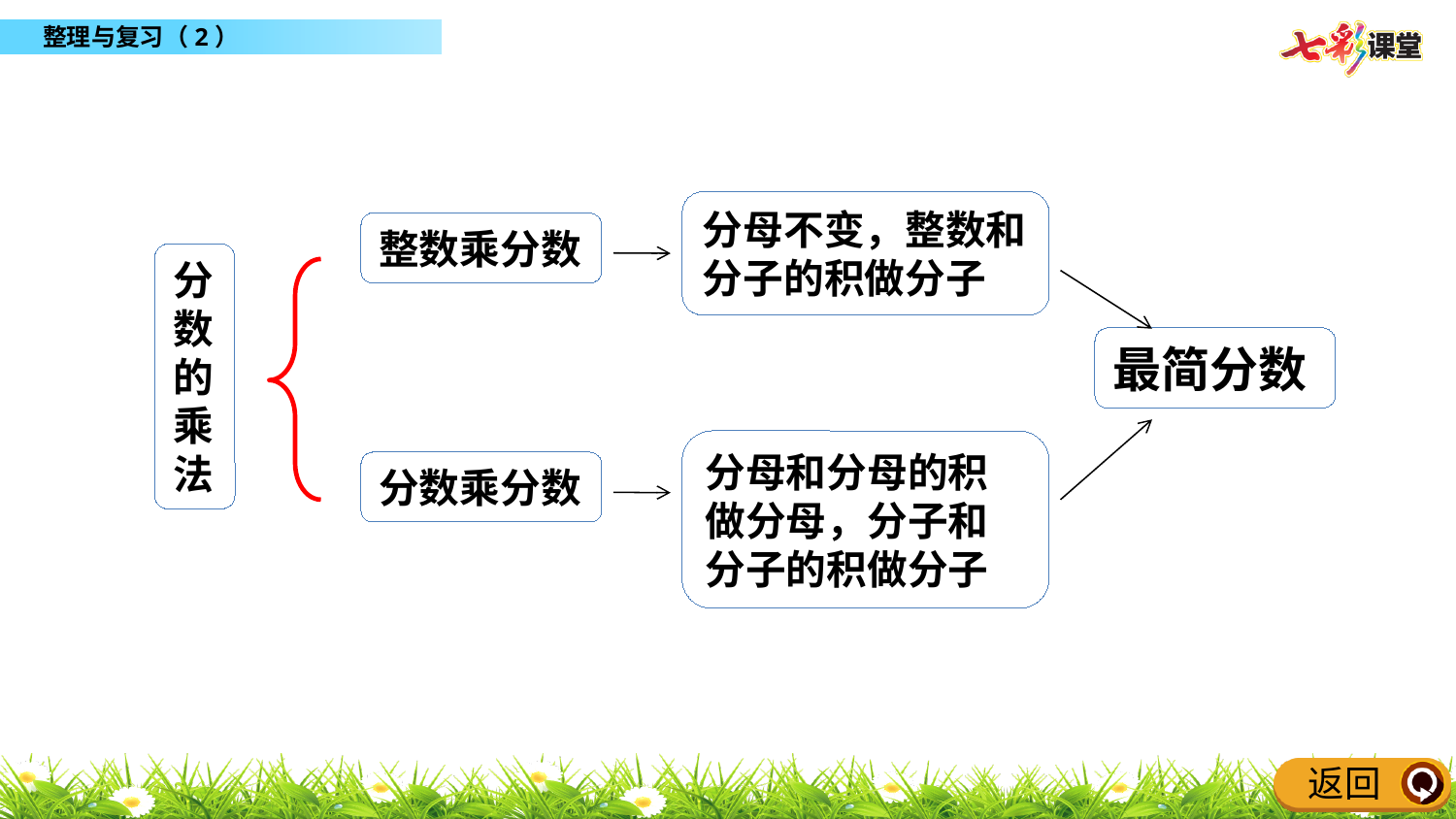

分母不变，整数和分子的积做分子
整数乘分数
分数的乘法

最简分数
分母和分母的积做分母，分子和分子的积做分子
分数乘分数